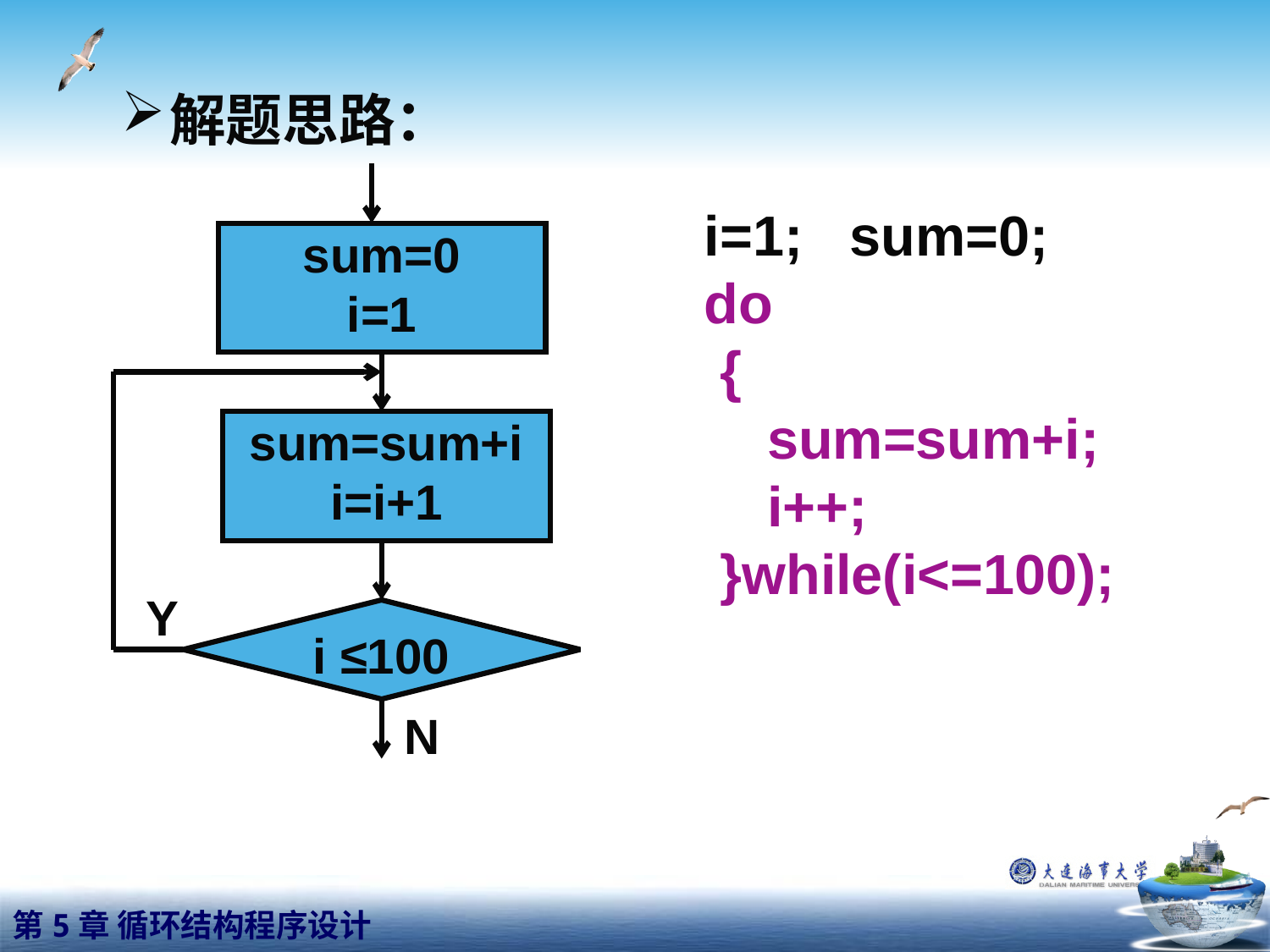

解题思路：
   i=1;   sum=0;
   do
    {
       sum=sum+i;
       i++;
    }while(i<=100);
sum=0
i=1
sum=sum+i
i=i+1
Y
i ≤100
N